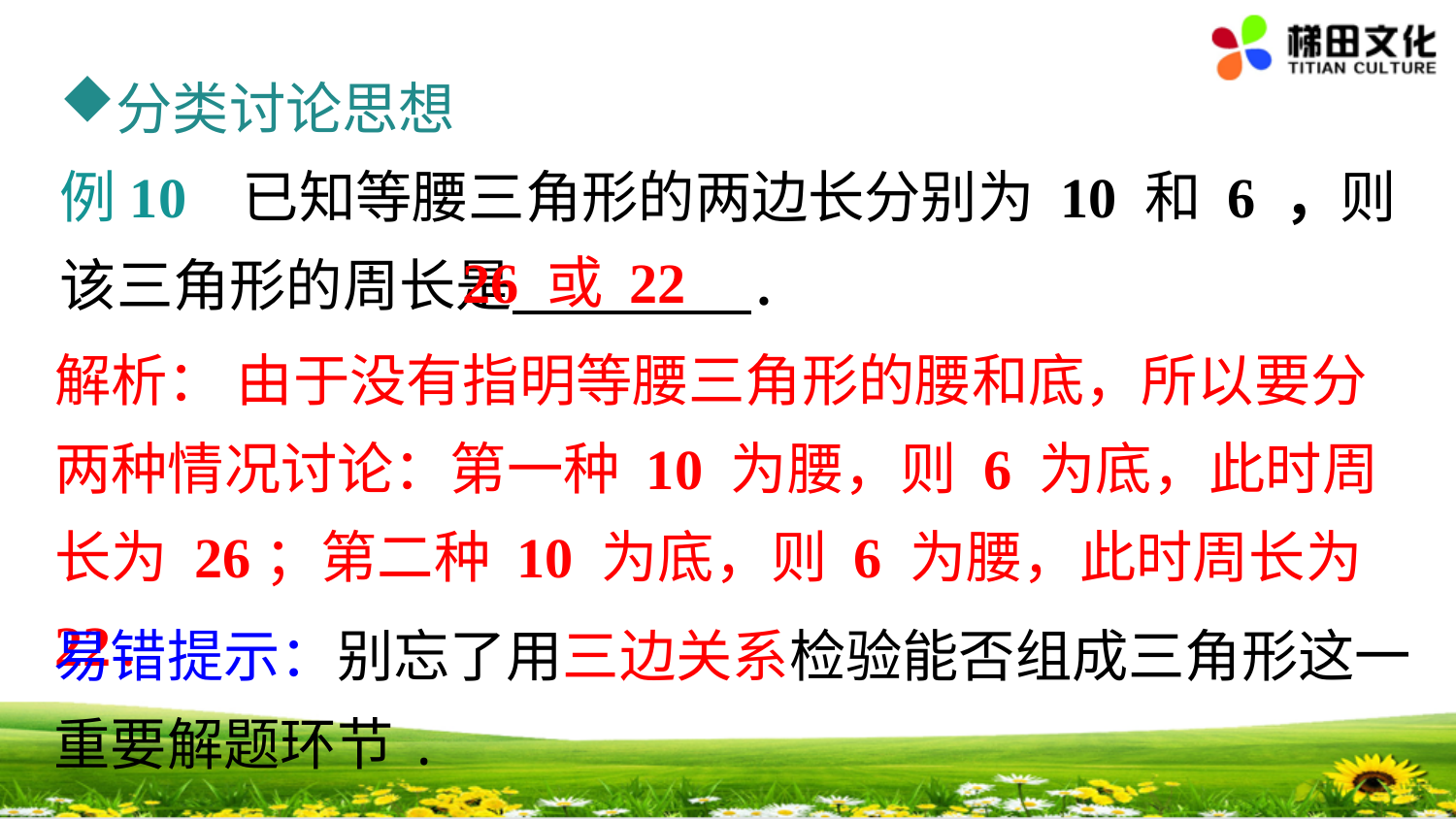

分类讨论思想
例10   已知等腰三角形的两边长分别为 10 和 6 ，则该三角形的周长是　　　　 ．
26 或 22
解析： 由于没有指明等腰三角形的腰和底，所以要分两种情况讨论：第一种 10 为腰，则 6 为底，此时周长为 26；第二种 10 为底，则 6 为腰，此时周长为 22.
易错提示：别忘了用三边关系检验能否组成三角形这一重要解题环节.